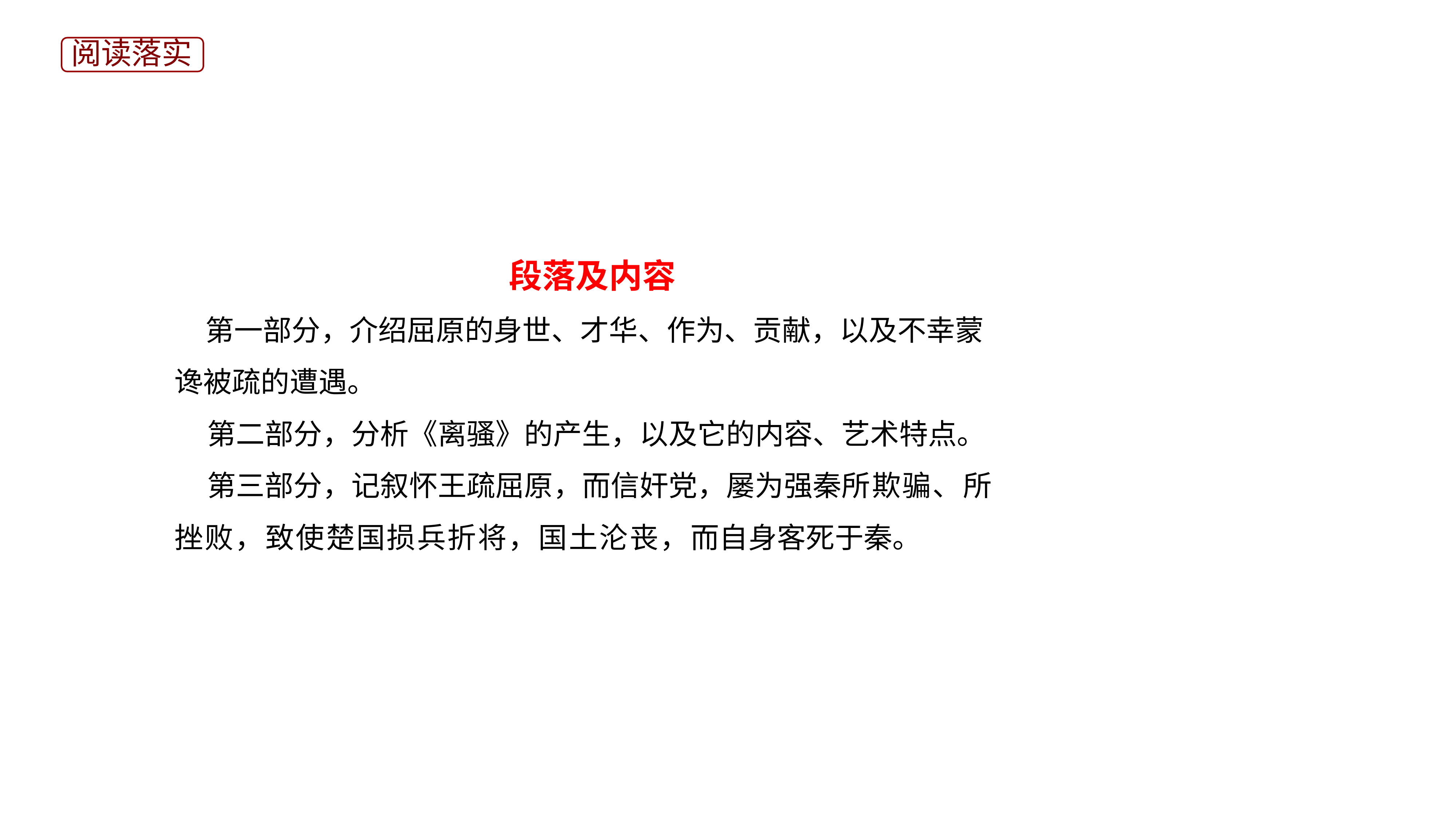

阅读落实

段落及内容
    第一部分，介绍屈原的身世、才华、作为、贡献，以及不幸蒙谗被疏的遭遇。
    第二部分，分析《离骚》的产生，以及它的内容、艺术特点。
    第三部分，记叙怀王疏屈原，而信奸党，屡为强秦所欺骗、所挫败，致使楚国损兵折将，国土沦丧，而自身客死于秦。